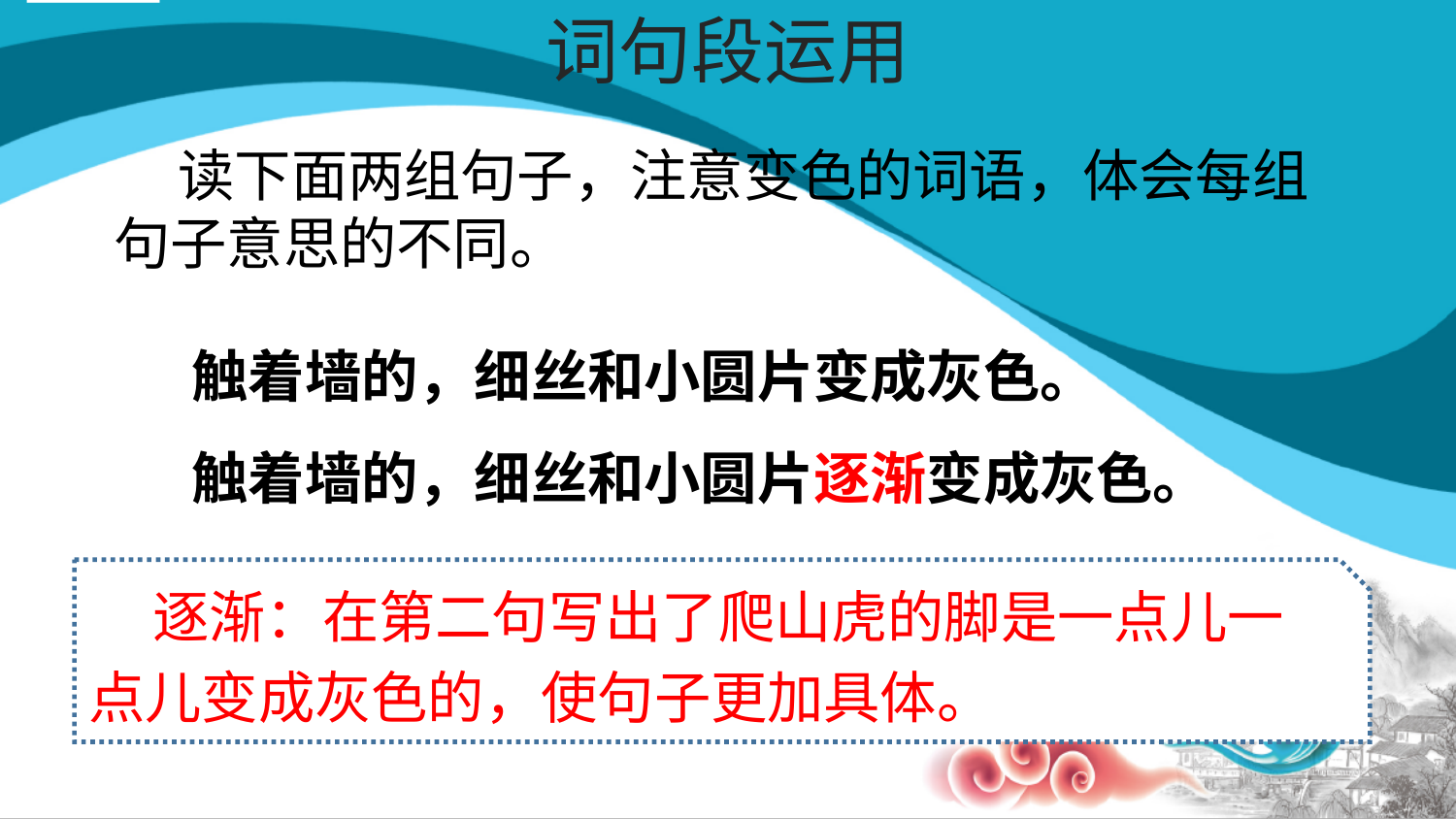

# 词句段运用
    读下面两组句子，注意变色的词语，体会每组
句子意思的不同。
触着墙的，细丝和小圆片变成灰色。
触着墙的，细丝和小圆片逐渐变成灰色。

    逐渐：在第二句写出了爬山虎的脚是一点儿一点儿变成灰色的，使句子更加具体。